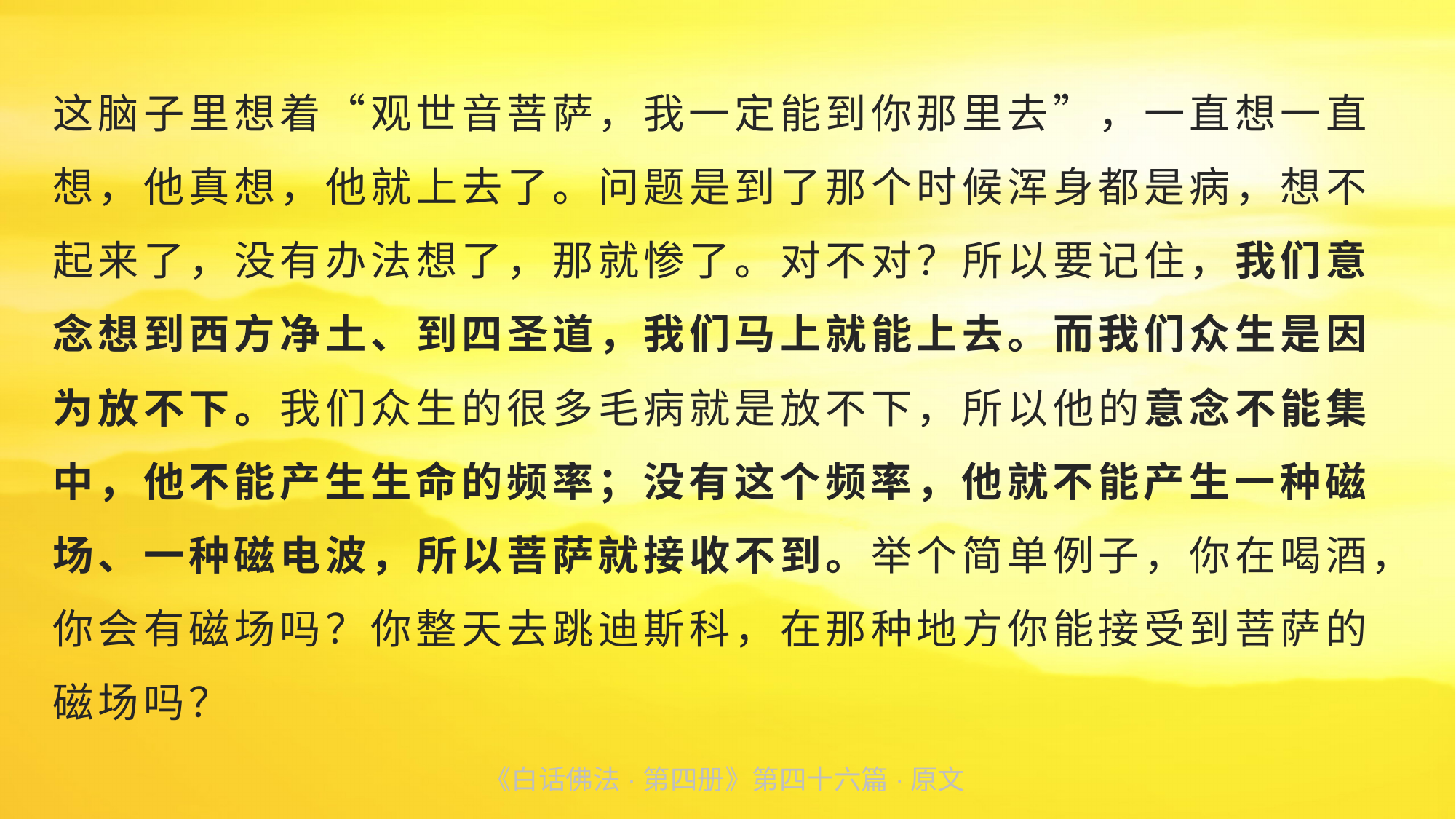

这脑子里想着“观世音菩萨，我一定能到你那里去”，一直想一直想，他真想，他就上去了。问题是到了那个时候浑身都是病，想不起来了，没有办法想了，那就惨了。对不对？所以要记住，我们意念想到西方净土、到四圣道，我们马上就能上去。而我们众生是因为放不下。我们众生的很多毛病就是放不下，所以他的意念不能集中，他不能产生生命的频率；没有这个频率，他就不能产生一种磁场、一种磁电波，所以菩萨就接收不到。举个简单例子，你在喝酒，你会有磁场吗？你整天去跳迪斯科，在那种地方你能接受到菩萨的
磁场吗？
《白话佛法·第四册》第四十六篇·原文